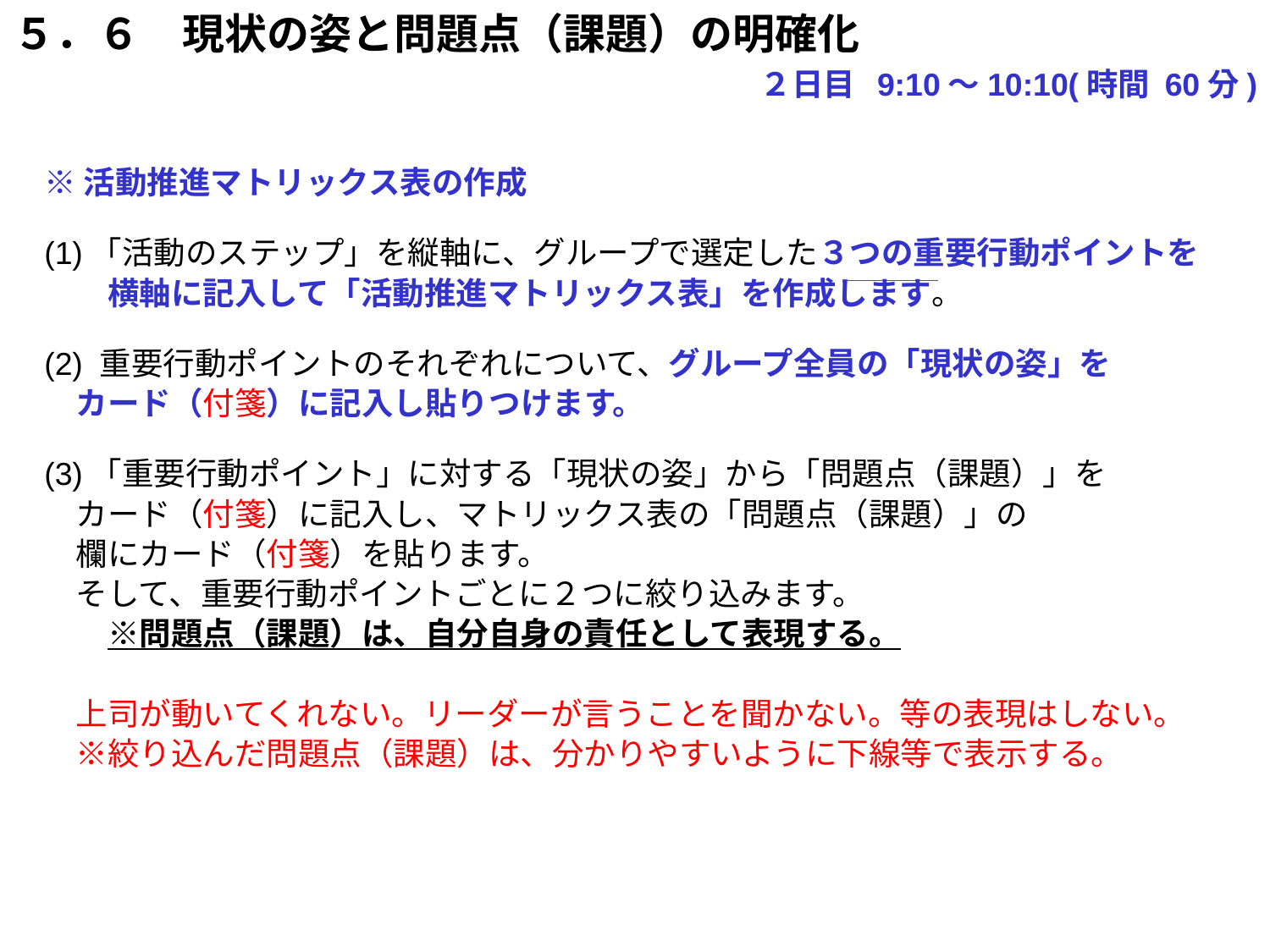

５．６　現状の姿と問題点（課題）の明確化
　　　　　　　　　　　　　　　　　　　　２日目  9:10～10:10(時間 60分)

※活動推進マトリックス表の作成
(1)「活動のステップ」を縦軸に、グループで選定した３つの重要行動ポイントを
　　横軸に記入して「活動推進マトリックス表」を作成します。
(2) 重要行動ポイントのそれぞれについて、グループ全員の「現状の姿」を
　カード（付箋）に記入し貼りつけます。
(3)「重要行動ポイント」に対する「現状の姿」から「問題点（課題）」を
　カード（付箋）に記入し、マトリックス表の「問題点（課題）」の
　欄にカード（付箋）を貼ります。
　そして、重要行動ポイントごとに２つに絞り込みます。
　　※問題点（課題）は、自分自身の責任として表現する。

　上司が動いてくれない。リーダーが言うことを聞かない。等の表現はしない。
　※絞り込んだ問題点（課題）は、分かりやすいように下線等で表示する。